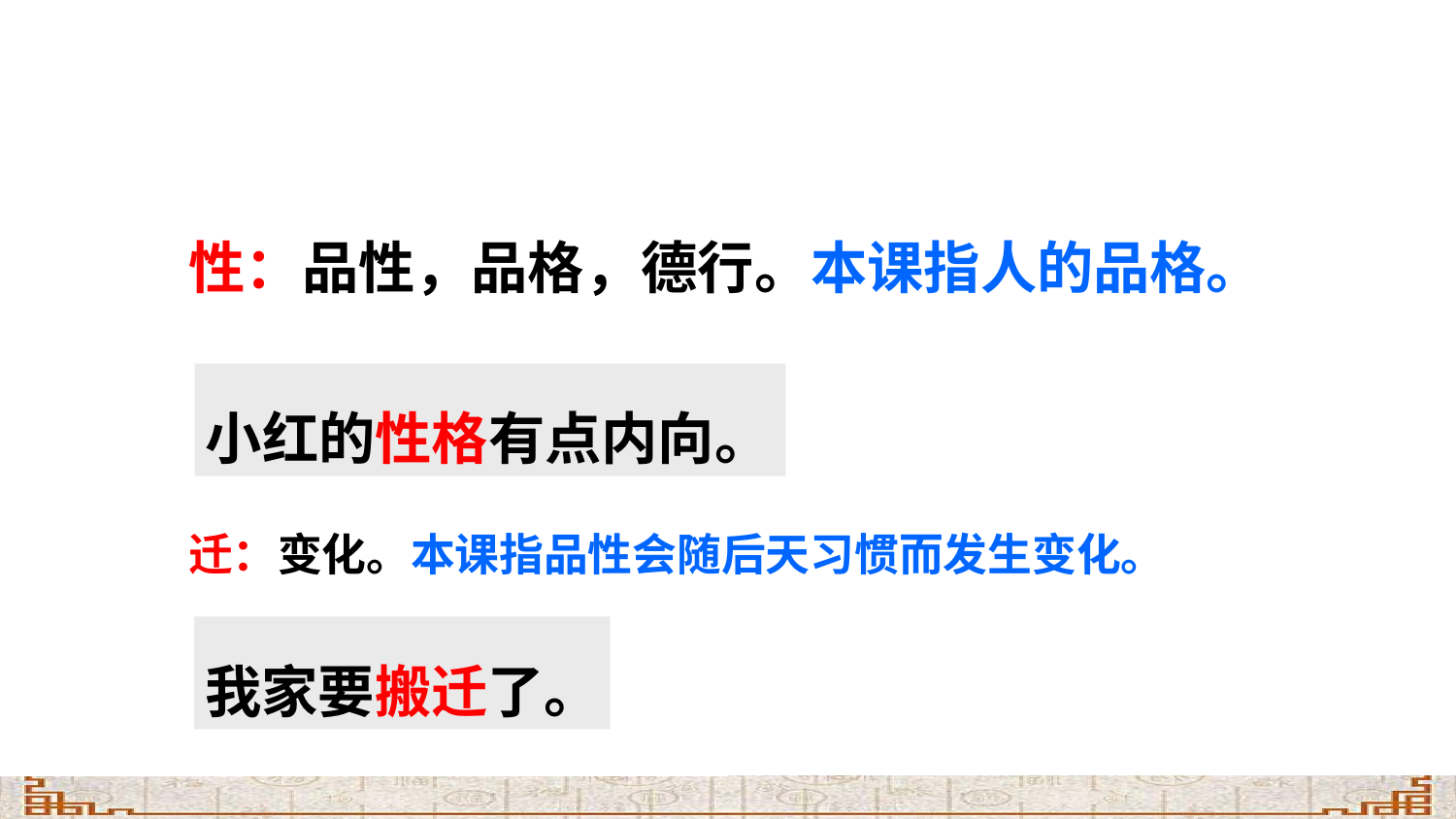

性：品性，品格，德行。本课指人的品格。
小红的性格有点内向。
迁：变化。本课指品性会随后天习惯而发生变化。
我家要搬迁了。